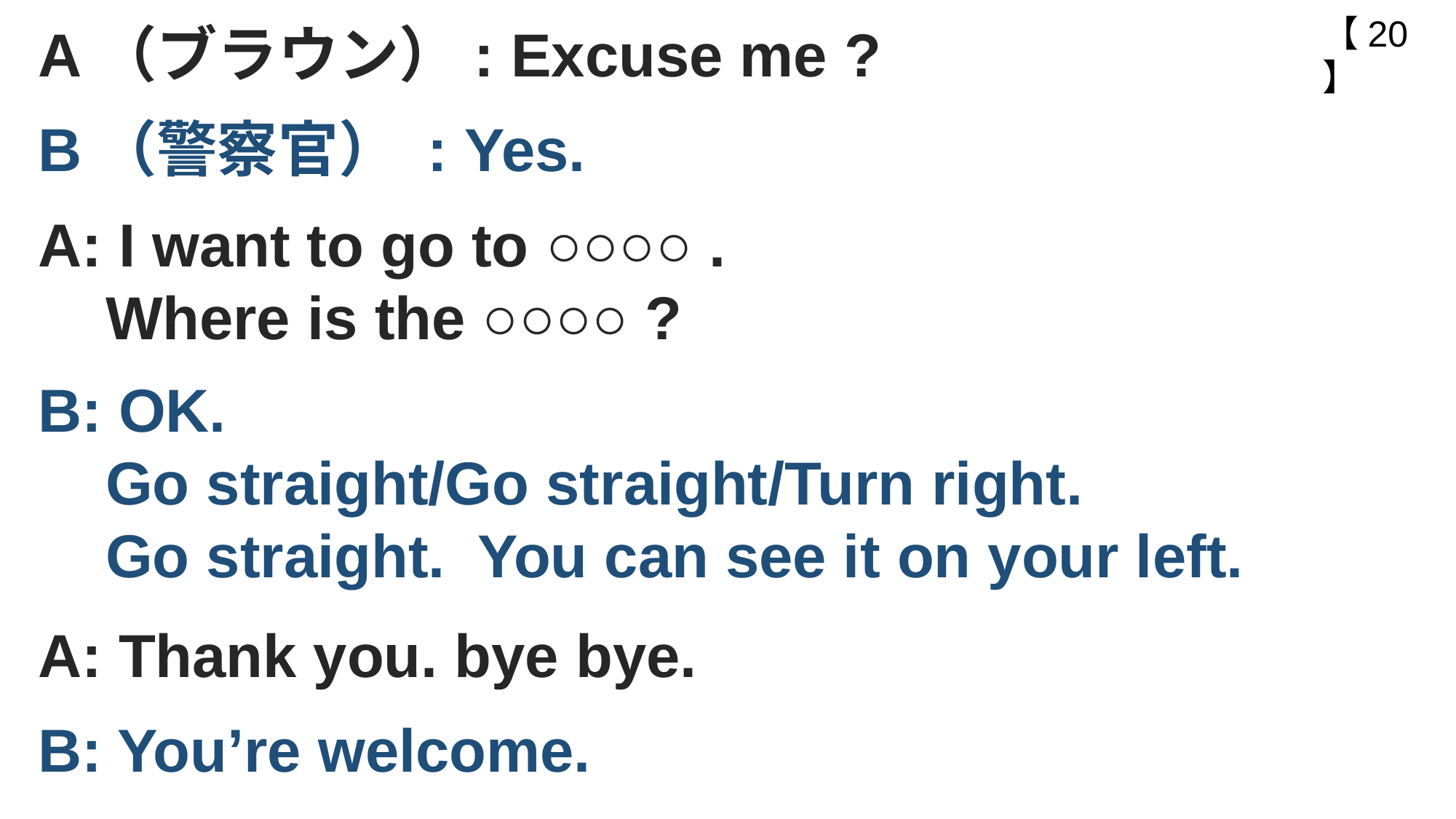

【20】
A（ブラウン）: Excuse me ?
B（警察官） : Yes.
A: I want to go to ○○○○ .
    Where is the ○○○○ ?
B: OK.
    Go straight/Go straight/Turn right.
    Go straight.  You can see it on your left.
A: Thank you. bye bye.
B: You’re welcome.